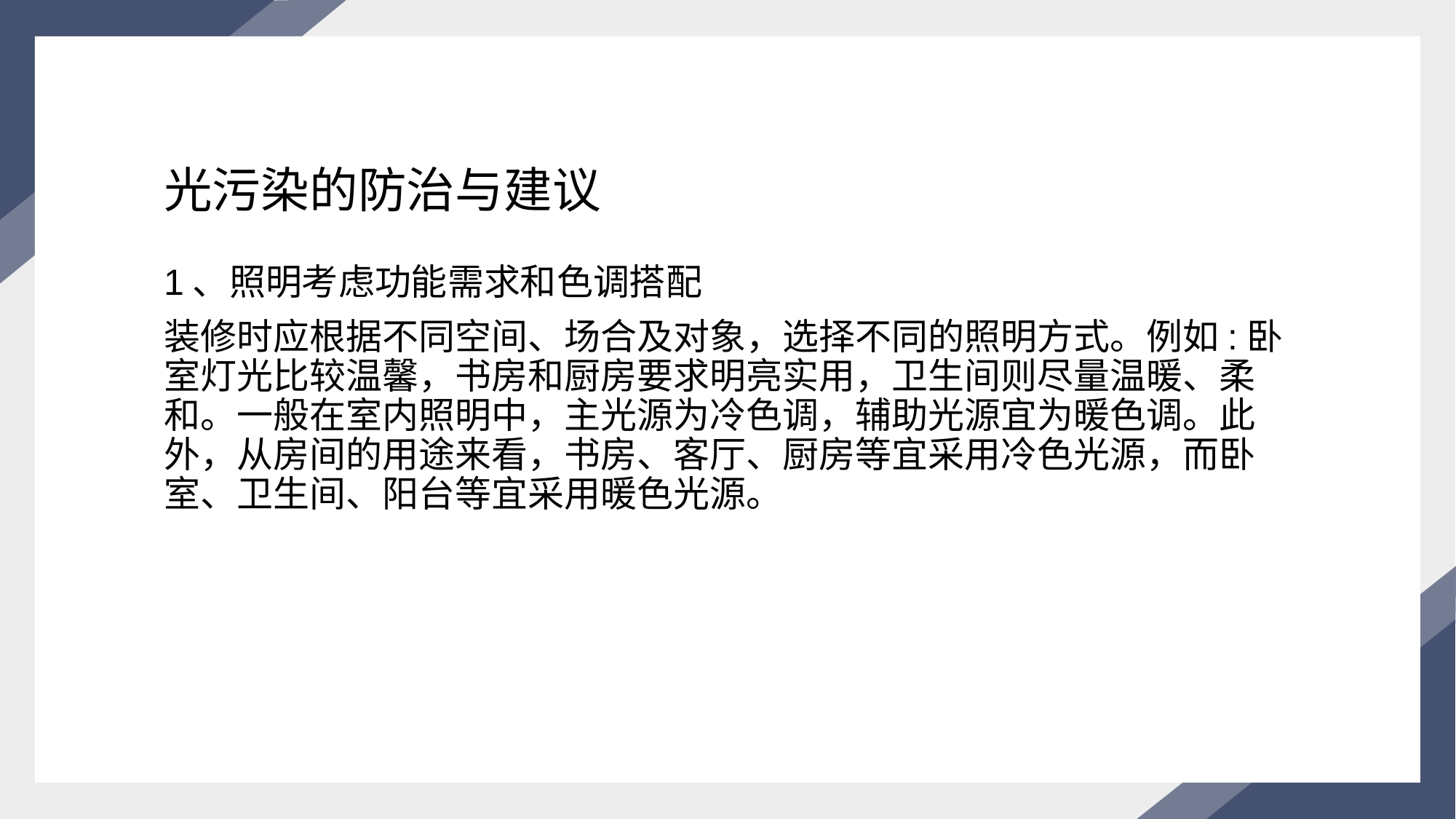

# 光污染的防治与建议
1、照明考虑功能需求和色调搭配
装修时应根据不同空间、场合及对象，选择不同的照明方式。例如:卧室灯光比较温馨，书房和厨房要求明亮实用，卫生间则尽量温暖、柔和。一般在室内照明中，主光源为冷色调，辅助光源宜为暖色调。此外，从房间的用途来看，书房、客厅、厨房等宜采用冷色光源，而卧室、卫生间、阳台等宜采用暖色光源。